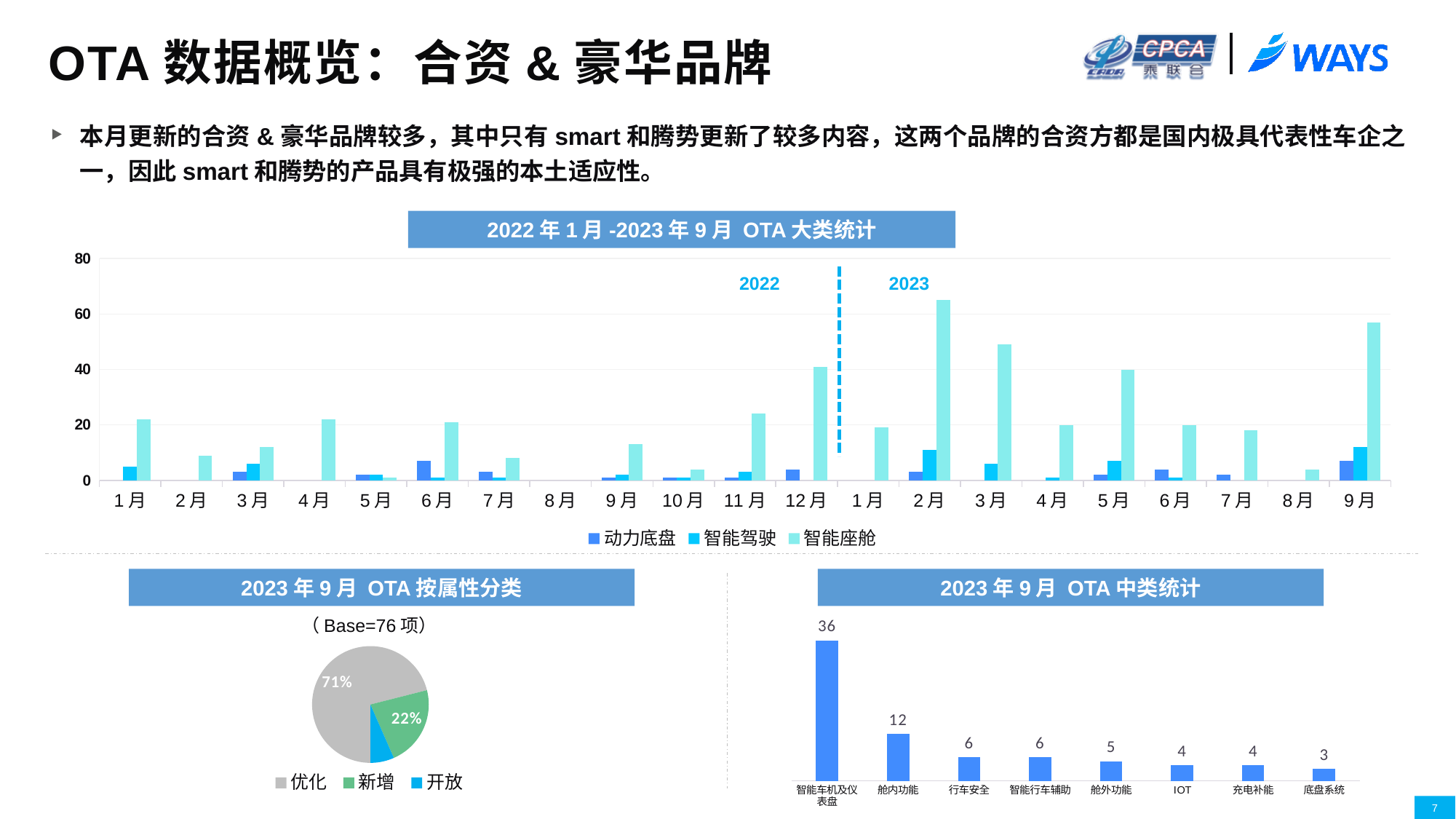

# OTA数据概览：合资&豪华品牌
本月更新的合资&豪华品牌较多，其中只有smart和腾势更新了较多内容，这两个品牌的合资方都是国内极具代表性车企之一，因此smart和腾势的产品具有极强的本土适应性。
2022年1月-2023年9月 OTA大类统计

### Chart

| Category | 动力底盘 | 智能驾驶 | 智能座舱 |
|---|---|---|---|
| 1月 | None | 5.0 | 22.0 |
| 2月 | None | None | 9.0 |
| 3月 | 3.0 | 6.0 | 12.0 |
| 4月 | None | None | 22.0 |
| 5月 | 2.0 | 2.0 | 1.0 |
| 6月 | 7.0 | 1.0 | 21.0 |
| 7月 | 3.0 | 1.0 | 8.0 |
| 8月 | None | None | None |
| 9月 | 1.0 | 2.0 | 13.0 |
| 10月 | 1.0 | 1.0 | 4.0 |
| 11月 | 1.0 | 3.0 | 24.0 |
| 12月 | 4.0 | None | 41.0 |
| 1月 | None | None | 19.0 |
| 2月 | 3.0 | 11.0 | 65.0 |
| 3月 | None | 6.0 | 49.0 |
| 4月 | None | 1.0 | 20.0 |
| 5月 | 2.0 | 7.0 | 40.0 |
| 6月 | 4.0 | 1.0 | 20.0 |
| 7月 | 2.0 | None | 18.0 |
| 8月 | None | None | 4.0 |
| 9月 | 7.0 | 12.0 | 57.0 |
2022
2023
2023年9月 OTA按属性分类
2023年9月 OTA中类统计
（Base=76项）

### Chart

| Category | NET WORTH |
|---|---|
| 智能车机及仪表盘 | 36.0 |
| 舱内功能 | 12.0 |
| 行车安全 | 6.0 |
| 智能行车辅助 | 6.0 |
| 舱外功能 | 5.0 |
| IOT | 4.0 |
| 充电补能 | 4.0 |
| 底盘系统 | 3.0 |

### Chart

| Category | 份额 |
|---|---|
| 优化 | 0.7105263157894737 |
| 新增 | 0.2236842105263158 |
| 开放 | 0.06578947368421052 |
7